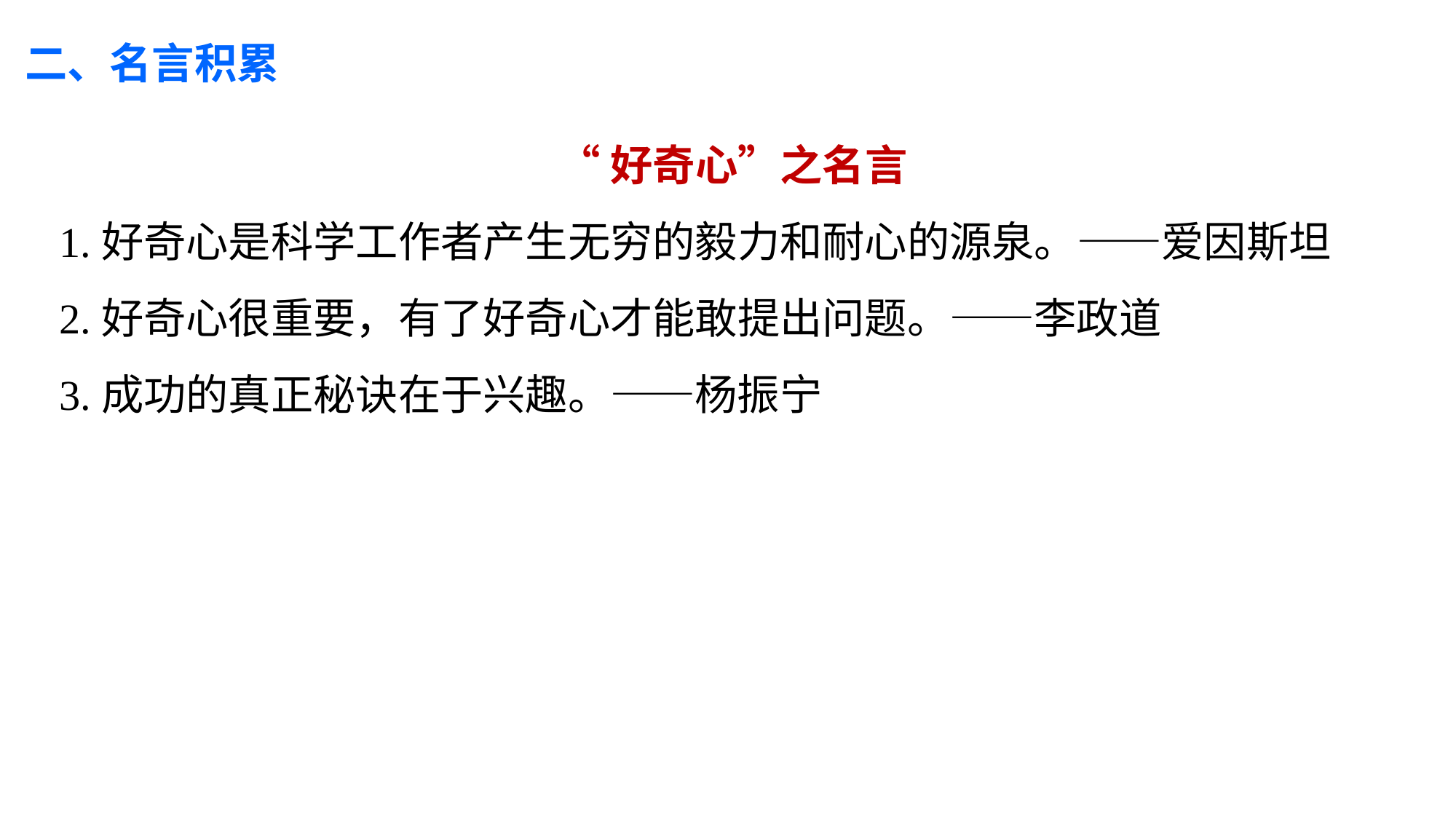

二、名言积累
 “好奇心”之名言
1.好奇心是科学工作者产生无穷的毅力和耐心的源泉。——爱因斯坦
2.好奇心很重要，有了好奇心才能敢提出问题。——李政道
3.成功的真正秘诀在于兴趣。——杨振宁